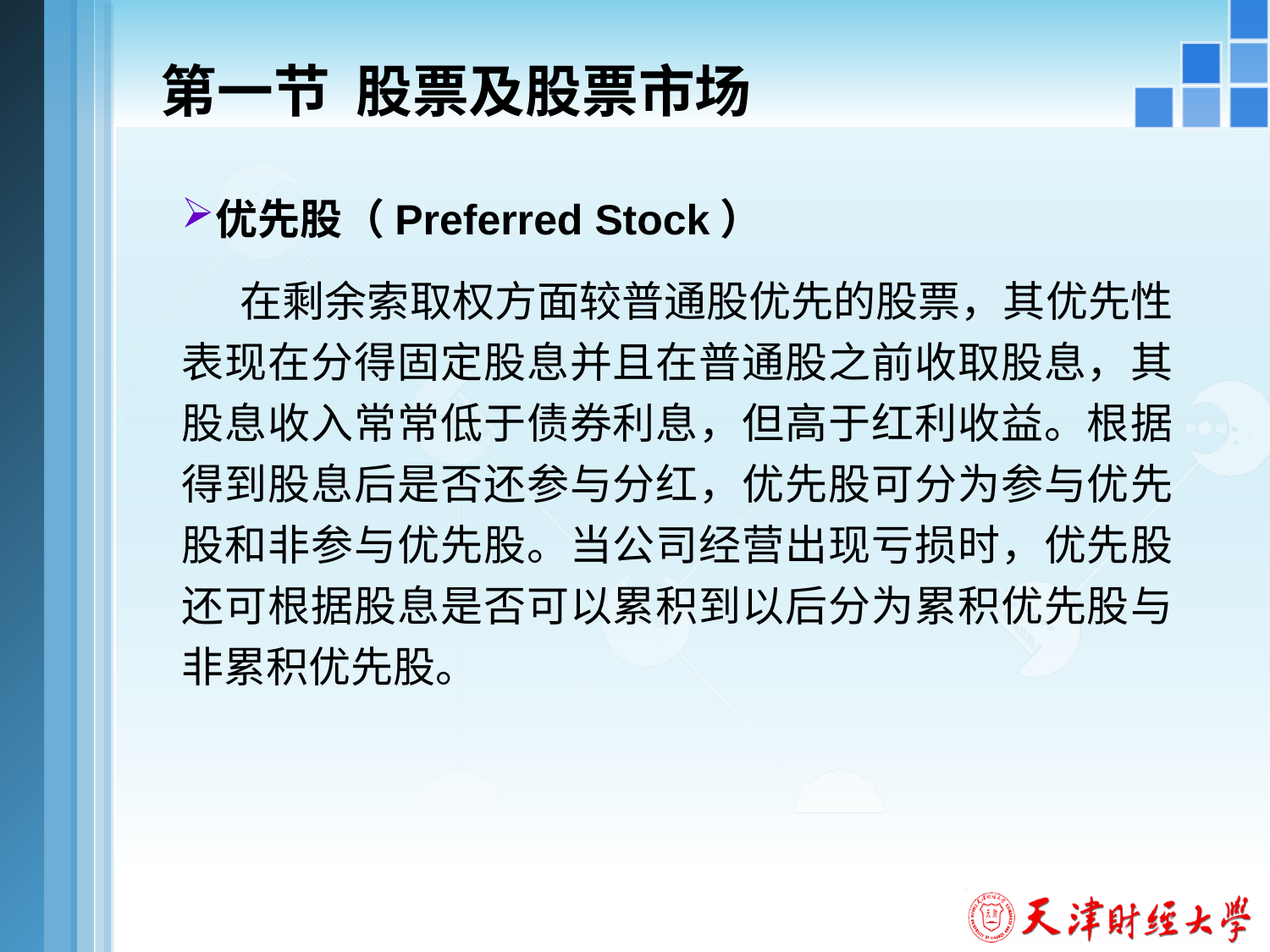

# 第一节  股票及股票市场
优先股（Preferred Stock）
     在剩余索取权方面较普通股优先的股票，其优先性表现在分得固定股息并且在普通股之前收取股息，其股息收入常常低于债券利息，但高于红利收益。根据得到股息后是否还参与分红，优先股可分为参与优先股和非参与优先股。当公司经营出现亏损时，优先股还可根据股息是否可以累积到以后分为累积优先股与非累积优先股。